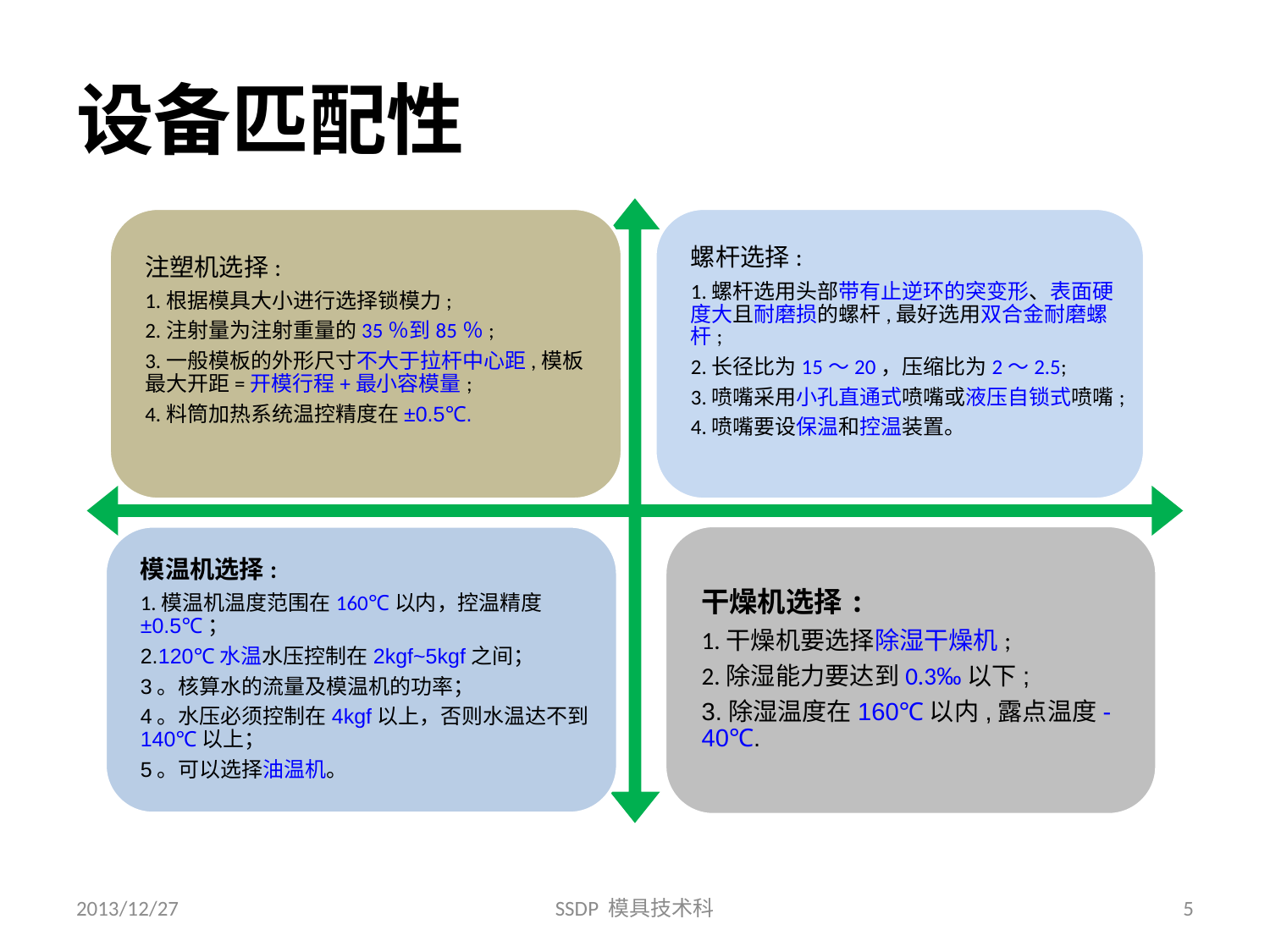

# 设备匹配性
注塑机选择:
1.根据模具大小进行选择锁模力;
2.注射量为注射重量的35％到85％;
3.一般模板的外形尺寸不大于拉杆中心距,模板最大开距=开模行程+最小容模量;
4.料筒加热系统温控精度在±0.5℃.

螺杆选择:
1.螺杆选用头部带有止逆环的突变形、表面硬度大且耐磨损的螺杆,最好选用双合金耐磨螺杆;
2.长径比为15～20，压缩比为2～2.5;
3.喷嘴采用小孔直通式喷嘴或液压自锁式喷嘴;
4.喷嘴要设保温和控温装置。
模温机选择:
1.模温机温度范围在160℃以内，控温精度±0.5℃；
2.120℃水温水压控制在2kgf~5kgf之间；
3。核算水的流量及模温机的功率；
4。水压必须控制在4kgf以上，否则水温达不到140℃以上；
5。可以选择油温机。
干燥机选择:
1.干燥机要选择除湿干燥机;
2.除湿能力要达到0.3‰以下;
3.除湿温度在160℃以内,露点温度-40℃.
2013/12/27
SSDP 模具技术科
5